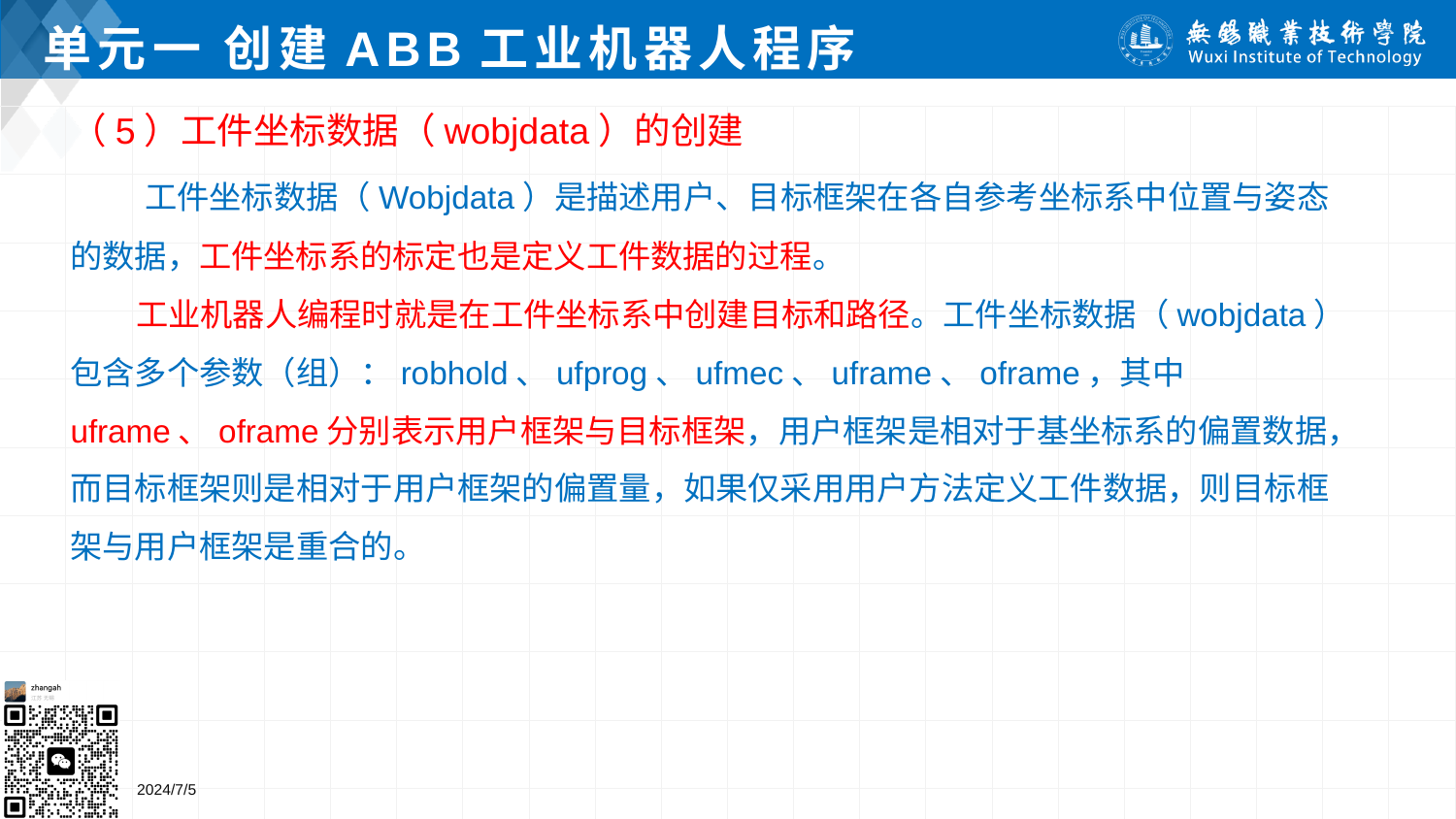

# 单元一 创建ABB工业机器人程序
（5）工件坐标数据（wobjdata）的创建
        工件坐标数据（Wobjdata）是描述用户、目标框架在各自参考坐标系中位置与姿态的数据，工件坐标系的标定也是定义工件数据的过程。
        工业机器人编程时就是在工件坐标系中创建目标和路径。工件坐标数据（wobjdata）包含多个参数（组）：robhold、ufprog、ufmec、uframe、oframe，其中uframe、oframe分别表示用户框架与目标框架，用户框架是相对于基坐标系的偏置数据，而目标框架则是相对于用户框架的偏置量，如果仅采用用户方法定义工件数据，则目标框架与用户框架是重合的。
2024/7/5